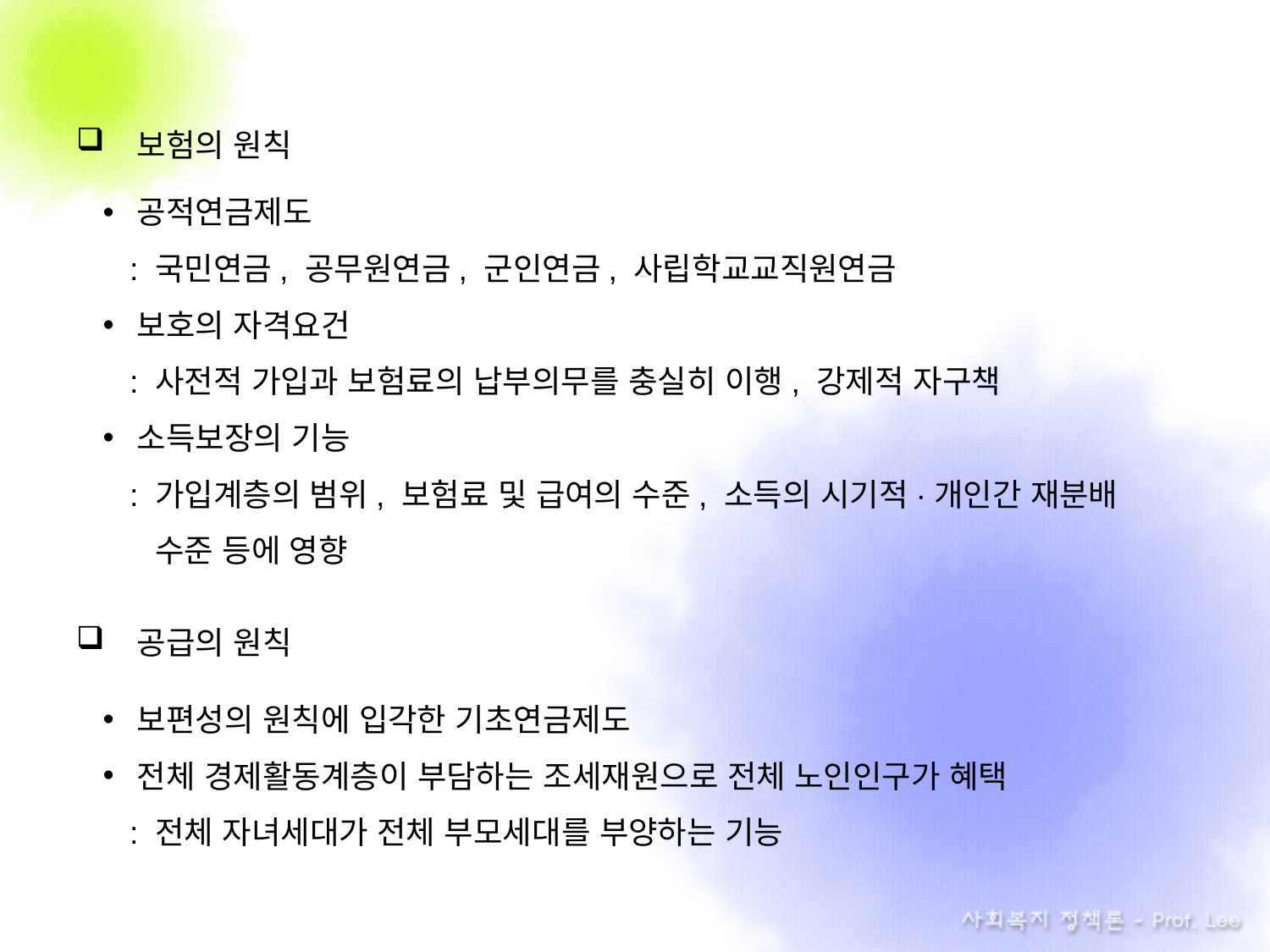

보험의 원칙

공적연금제도
   : 국민연금, 공무원연금, 군인연금, 사립학교교직원연금
보호의 자격요건
   : 사전적 가입과 보험료의 납부의무를 충실히 이행, 강제적 자구책
소득보장의 기능
   : 가입계층의 범위, 보험료 및 급여의 수준, 소득의 시기적·개인간 재분배
   . 수준 등에 영향

공급의 원칙

보편성의 원칙에 입각한 기초연금제도
전체 경제활동계층이 부담하는 조세재원으로 전체 노인인구가 혜택
   : 전체 자녀세대가 전체 부모세대를 부양하는 기능